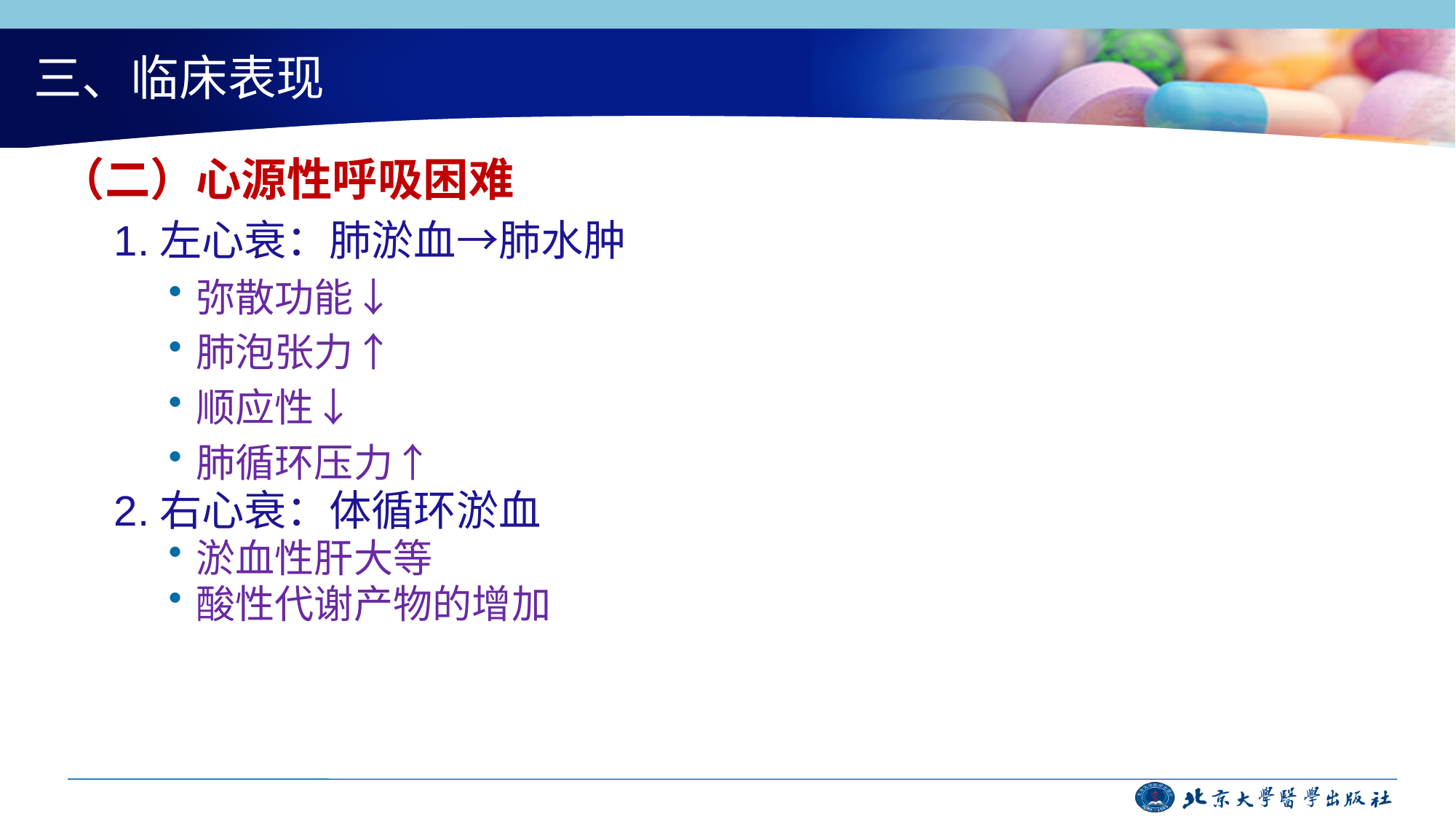

# 三、临床表现
（二）心源性呼吸困难
1.左心衰：肺淤血→肺水肿
弥散功能↓
肺泡张力↑
顺应性↓
肺循环压力↑
2.右心衰：体循环淤血
淤血性肝大等
酸性代谢产物的增加